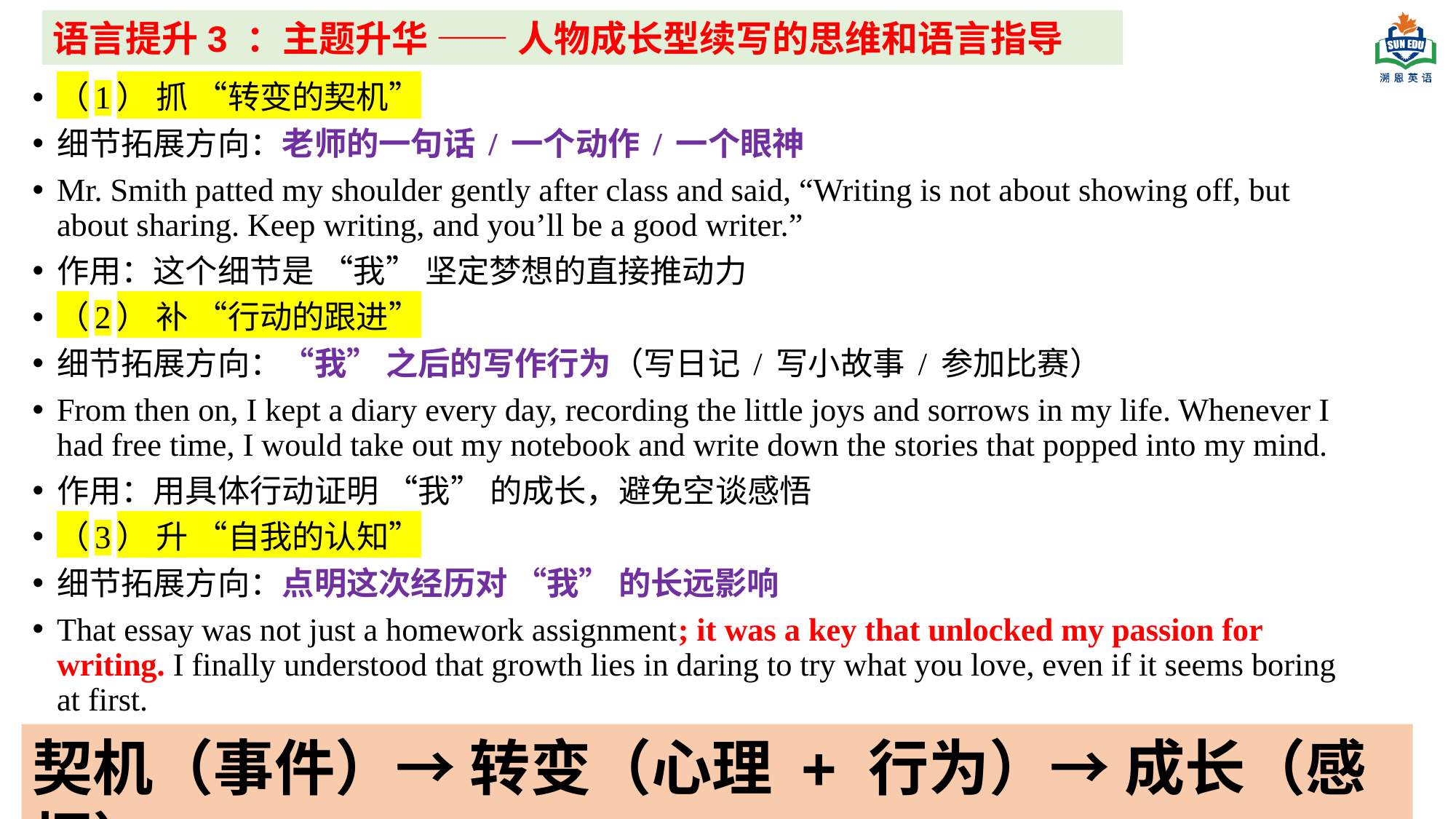

语言提升3 ：主题升华 —— 人物成长型续写的思维和语言指导
（1） 抓 “转变的契机”
细节拓展方向：老师的一句话 / 一个动作 / 一个眼神
Mr. Smith patted my shoulder gently after class and said, “Writing is not about showing off, but about sharing. Keep writing, and you’ll be a good writer.”
作用：这个细节是 “我” 坚定梦想的直接推动力
（2） 补 “行动的跟进”
细节拓展方向：“我” 之后的写作行为（写日记 / 写小故事 / 参加比赛）
From then on, I kept a diary every day, recording the little joys and sorrows in my life. Whenever I had free time, I would take out my notebook and write down the stories that popped into my mind.
作用：用具体行动证明 “我” 的成长，避免空谈感悟
（3） 升 “自我的认知”
细节拓展方向：点明这次经历对 “我” 的长远影响
That essay was not just a homework assignment; it was a key that unlocked my passion for writing. I finally understood that growth lies in daring to try what you love, even if it seems boring at first.
作用：扣住 “人与自我” 的主题，让续写有深度

契机（事件）→ 转变（心理 + 行为）→ 成长（感悟）